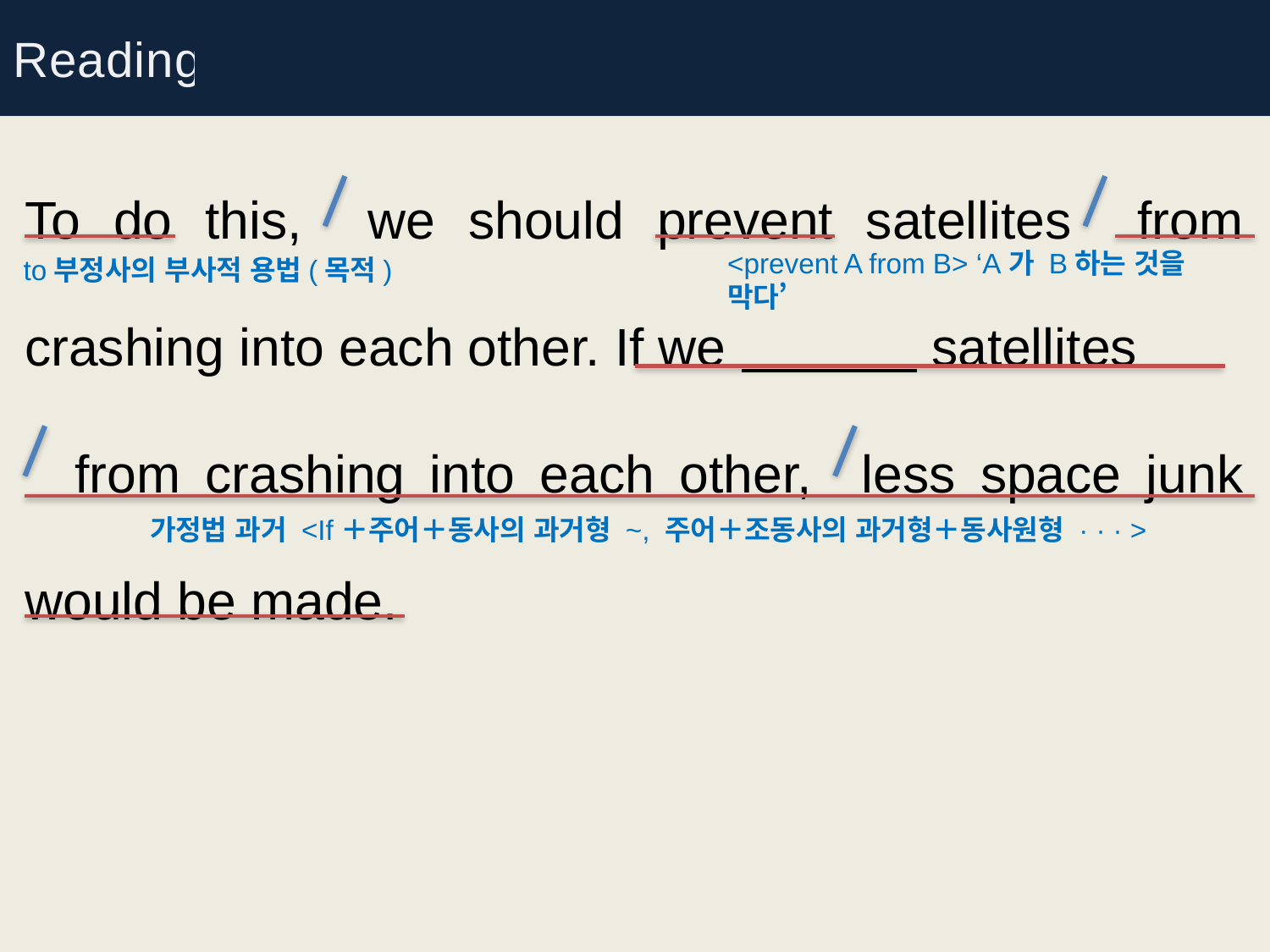

Reading
To do this,  we should prevent satellites  from crashing into each other. If we              satellites
  from crashing into each other,  less space junk would be made.
<prevent A from B> ‘A가 B하는 것을 막다’
to부정사의 부사적 용법(목적)
가정법 과거 <If＋주어＋동사의 과거형 ~, 주어＋조동사의 과거형＋동사원형 · · · >